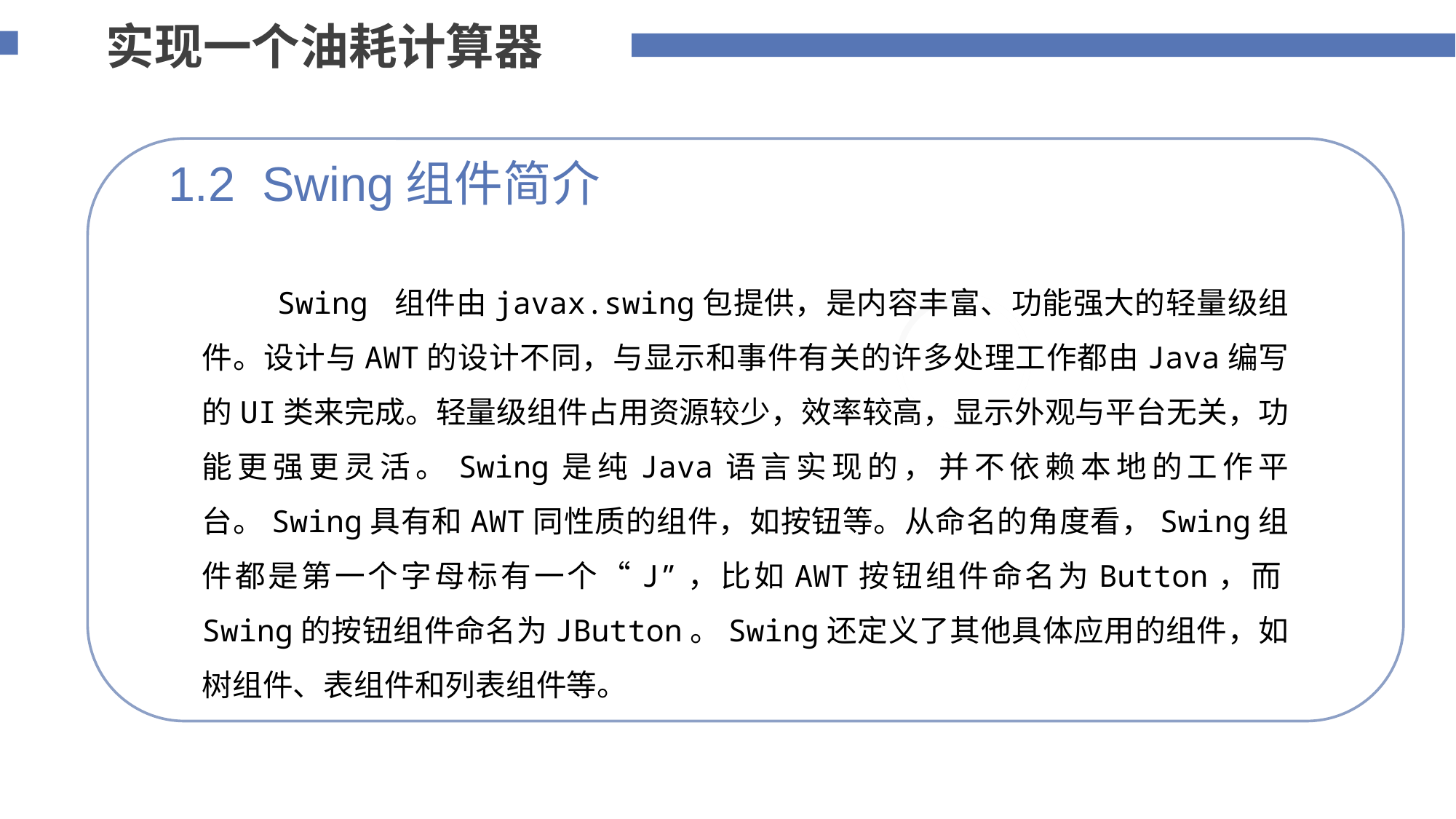

实现一个油耗计算器

1.2  Swing组件简介
    Swing 组件由javax.swing包提供，是内容丰富、功能强大的轻量级组件。设计与AWT的设计不同，与显示和事件有关的许多处理工作都由Java编写的UI类来完成。轻量级组件占用资源较少，效率较高，显示外观与平台无关，功能更强更灵活。Swing是纯Java语言实现的，并不依赖本地的工作平台。Swing具有和AWT同性质的组件，如按钮等。从命名的角度看，Swing组件都是第一个字母标有一个“J”，比如AWT按钮组件命名为Button，而Swing的按钮组件命名为JButton。Swing还定义了其他具体应用的组件，如树组件、表组件和列表组件等。

75%